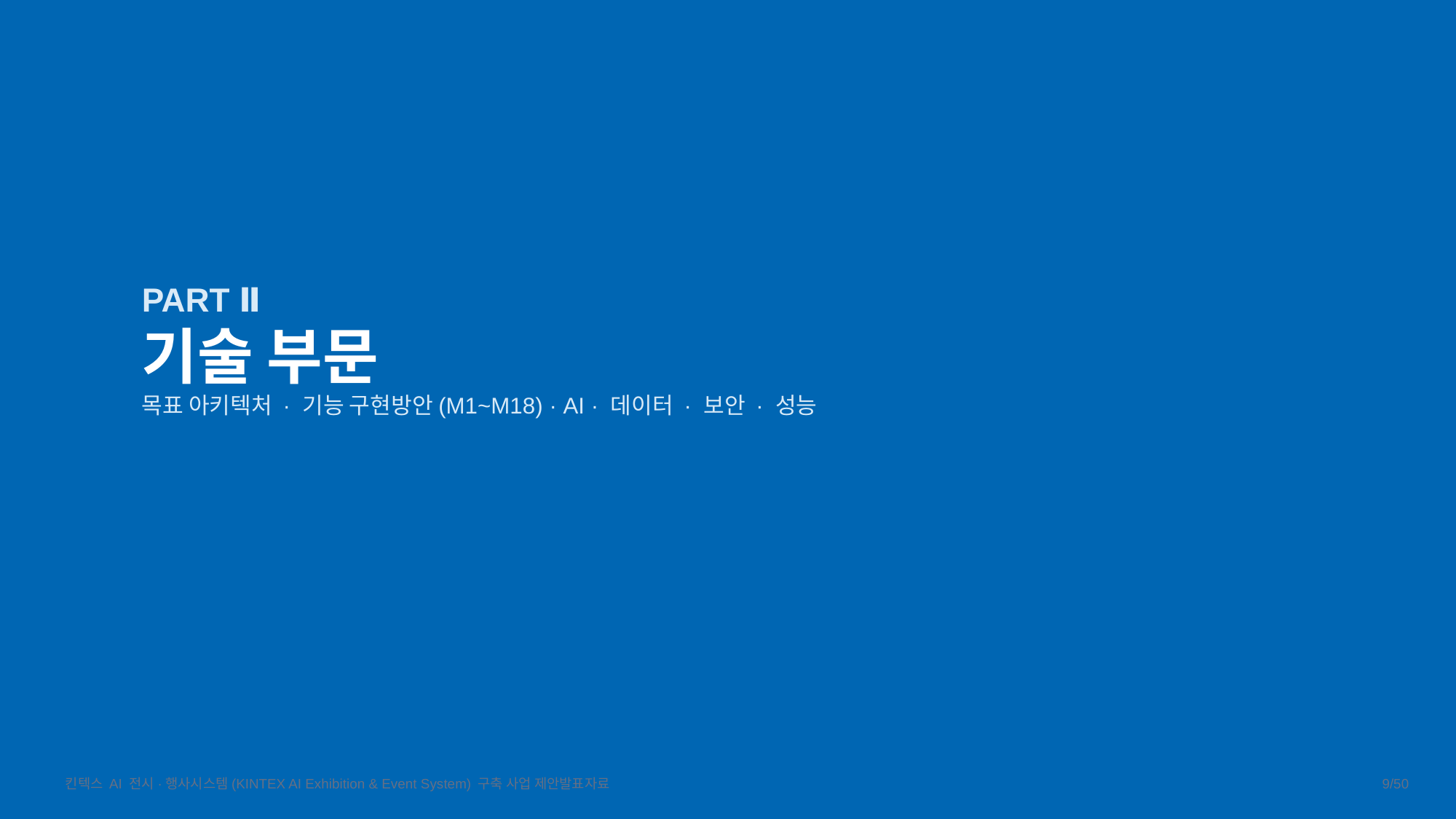

PART Ⅱ
기술 부문
목표 아키텍처 · 기능 구현방안(M1~M18) · AI · 데이터 · 보안 · 성능
킨텍스 AI 전시·행사시스템(KINTEX AI Exhibition & Event System) 구축 사업 제안발표자료
9/50